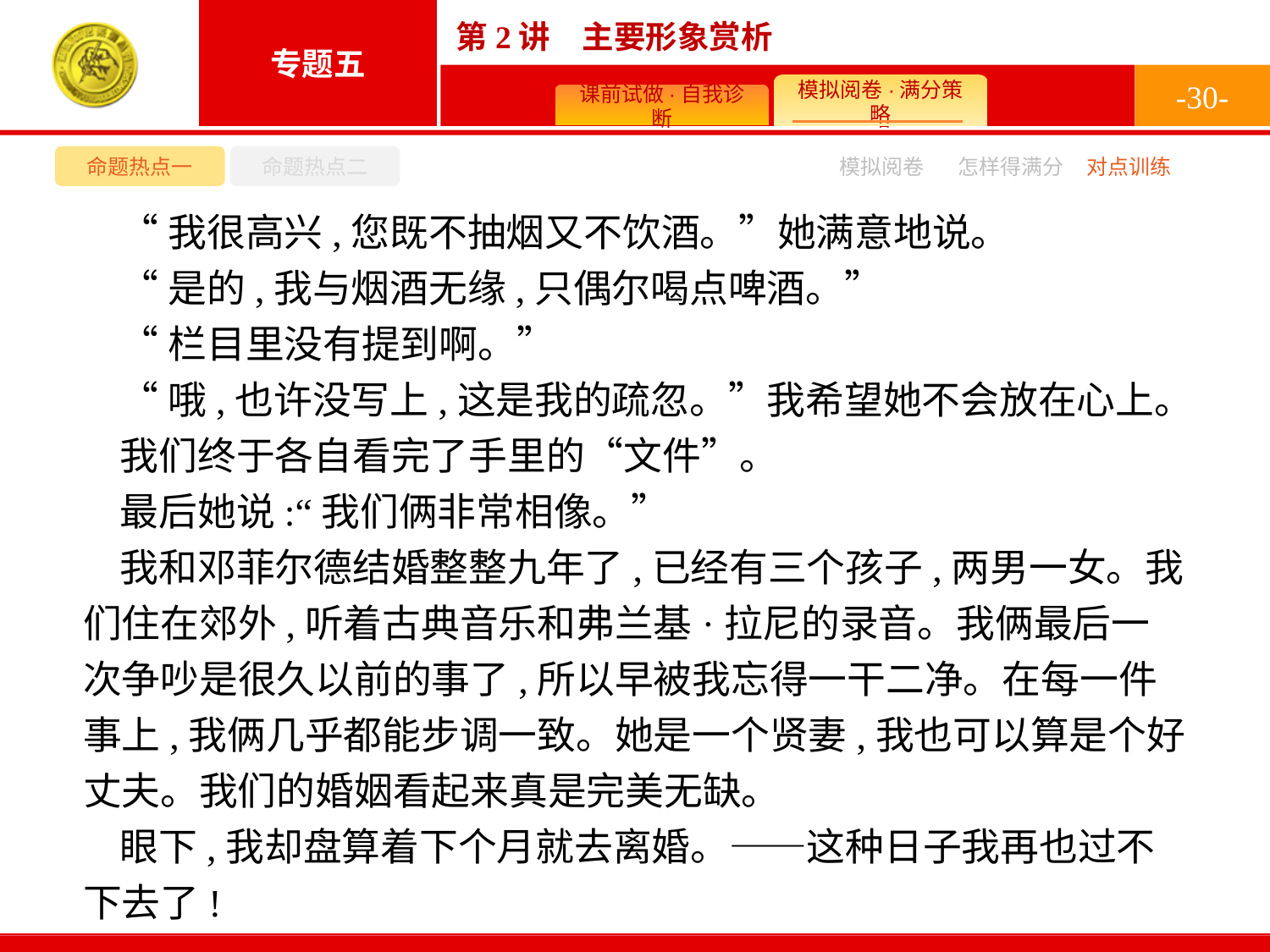

-30-
命题热点一
命题热点二
模拟阅卷
怎样得满分
对点训练
“我很高兴,您既不抽烟又不饮酒。”她满意地说。
“是的,我与烟酒无缘,只偶尔喝点啤酒。”
“栏目里没有提到啊。”
“哦,也许没写上,这是我的疏忽。”我希望她不会放在心上。
我们终于各自看完了手里的“文件”。
最后她说:“我们俩非常相像。”
我和邓菲尔德结婚整整九年了,已经有三个孩子,两男一女。我们住在郊外,听着古典音乐和弗兰基·拉尼的录音。我俩最后一次争吵是很久以前的事了,所以早被我忘得一干二净。在每一件事上,我俩几乎都能步调一致。她是一个贤妻,我也可以算是个好丈夫。我们的婚姻看起来真是完美无缺。
眼下,我却盘算着下个月就去离婚。——这种日子我再也过不下去了!